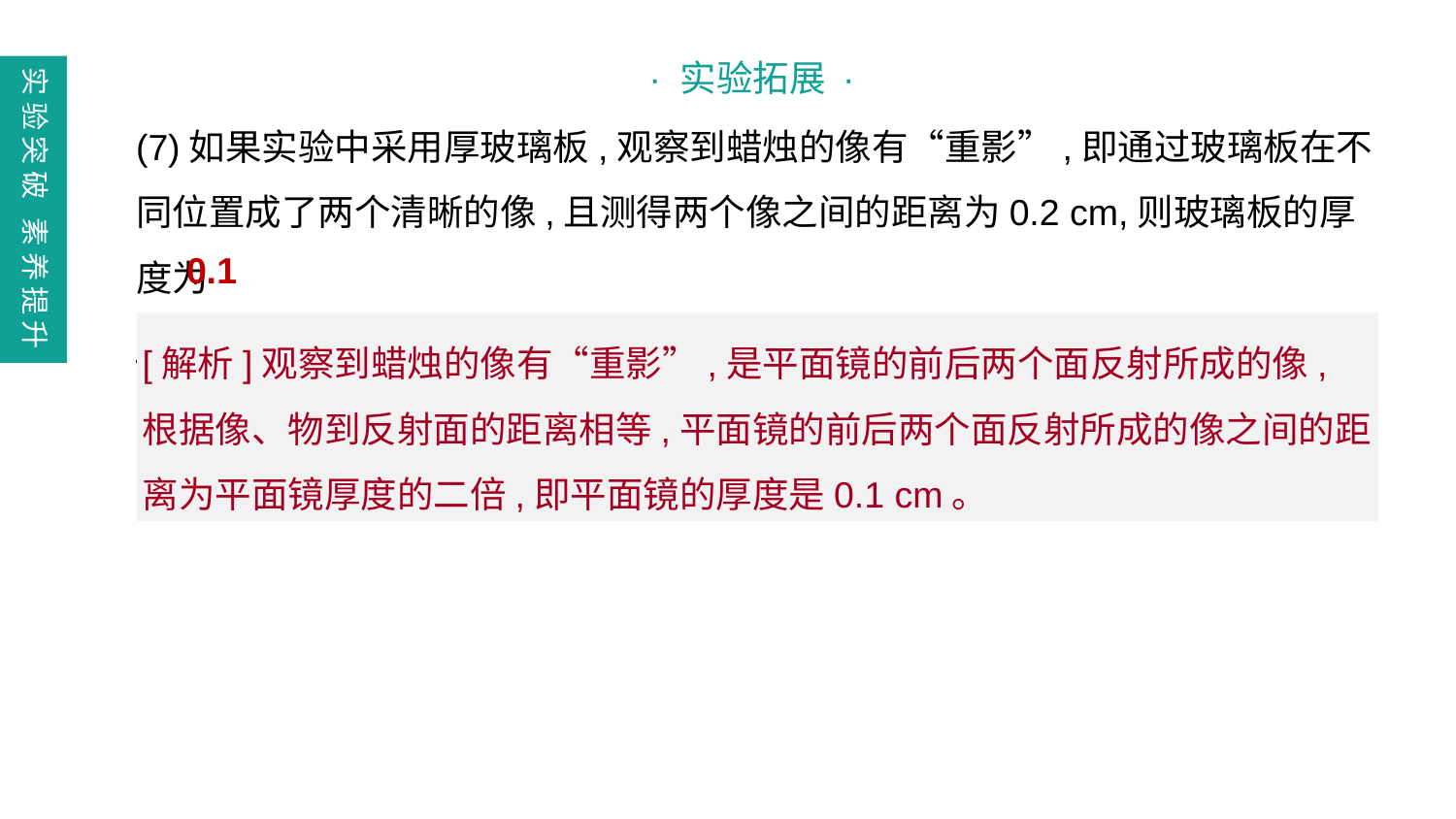

· 实验拓展 ·

实验突破 素养提升
(7)如果实验中采用厚玻璃板,观察到蜡烛的像有“重影”,即通过玻璃板在不同位置成了两个清晰的像,且测得两个像之间的距离为0.2 cm,则玻璃板的厚度为
　　　　cm。
0.1
[解析]观察到蜡烛的像有“重影”,是平面镜的前后两个面反射所成的像,根据像、物到反射面的距离相等,平面镜的前后两个面反射所成的像之间的距离为平面镜厚度的二倍,即平面镜的厚度是0.1 cm。